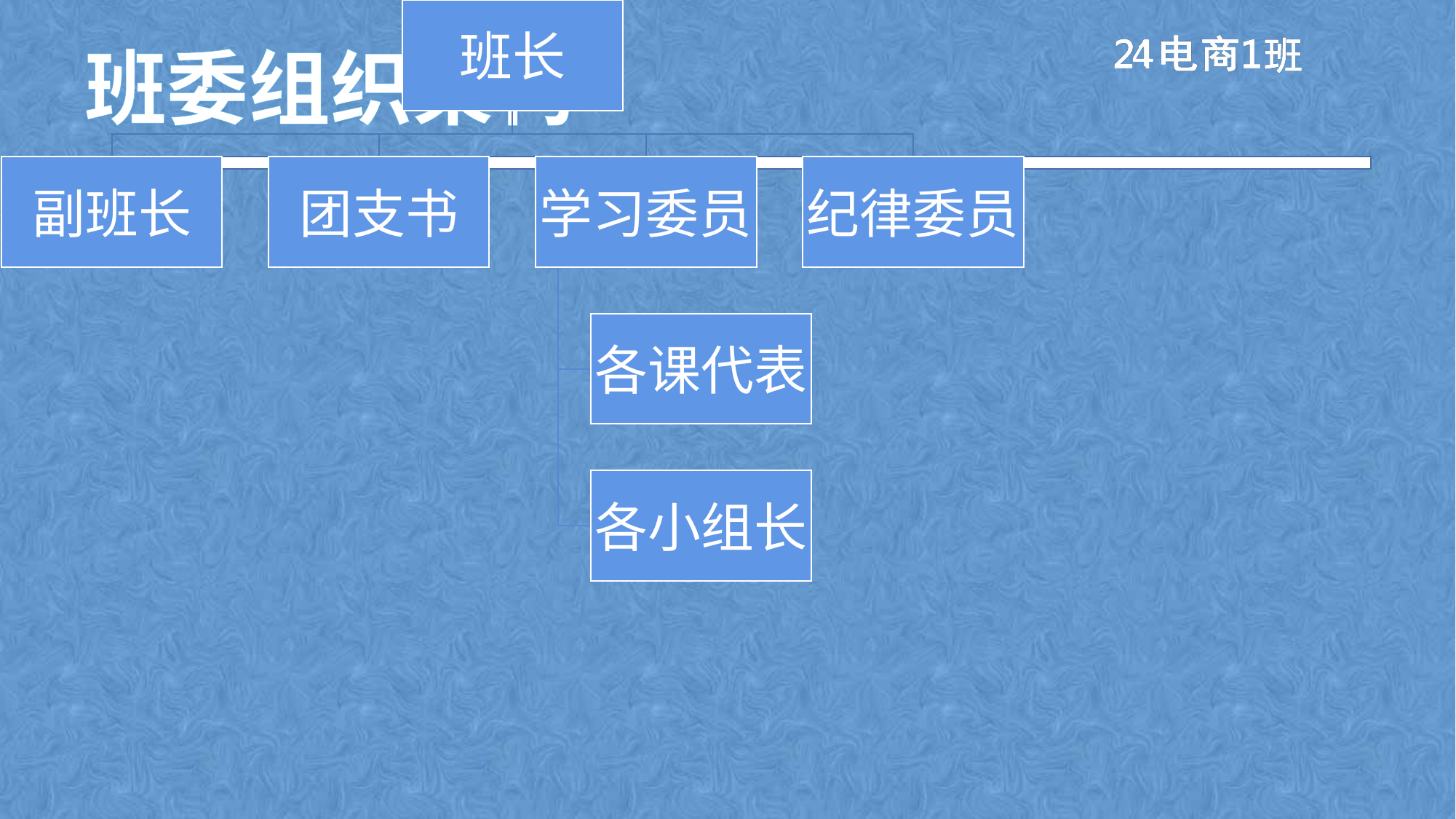

班委组织架构
班长
副班长
团支书
学习委员
各课代表
各小组长
纪律委员